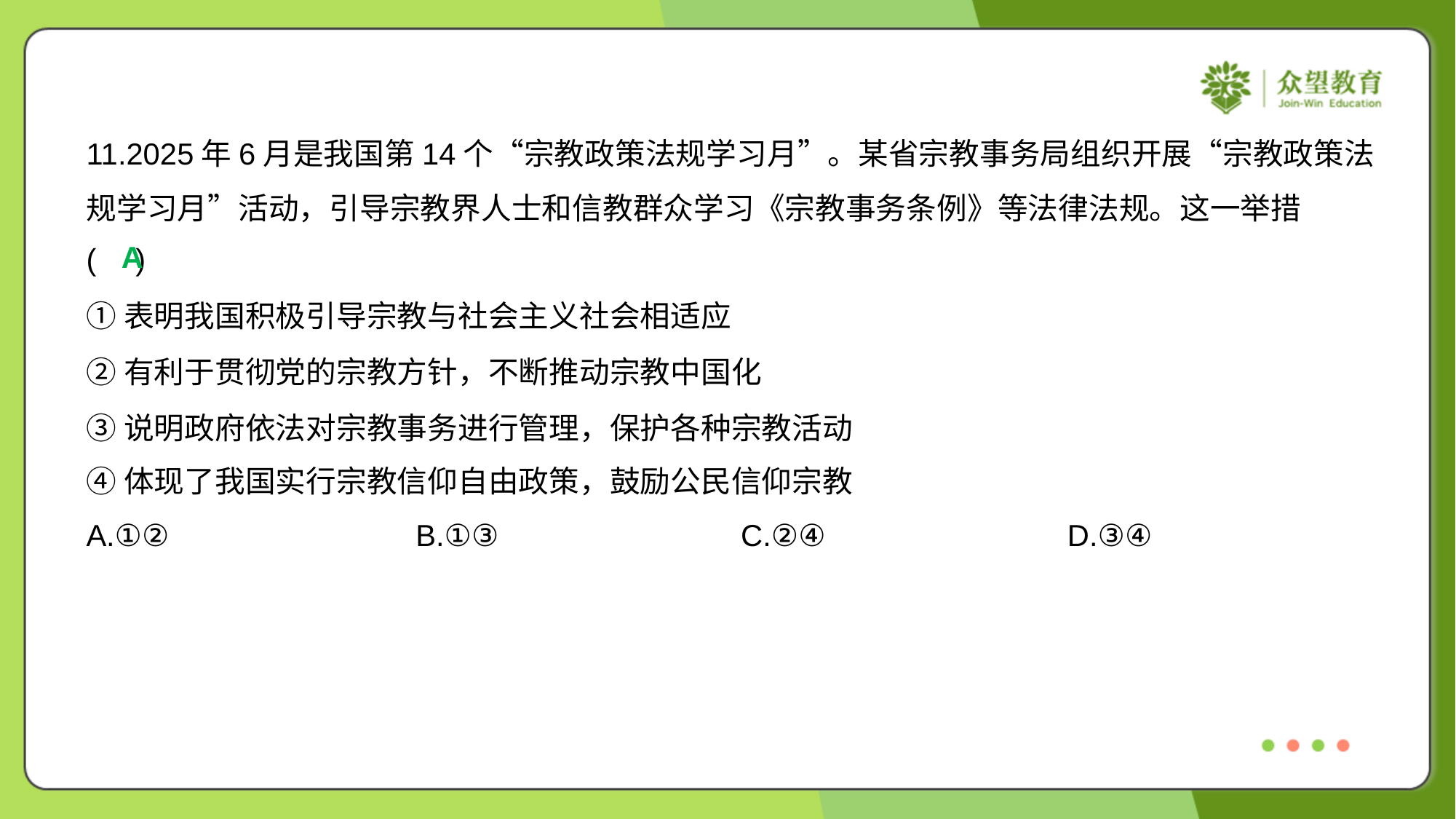

11.2025年6月是我国第14个“宗教政策法规学习月”。某省宗教事务局组织开展“宗教政策法
规学习月”活动，引导宗教界人士和信教群众学习《宗教事务条例》等法律法规。这一举措
(     )
A
①表明我国积极引导宗教与社会主义社会相适应
②有利于贯彻党的宗教方针，不断推动宗教中国化
③说明政府依法对宗教事务进行管理，保护各种宗教活动
④体现了我国实行宗教信仰自由政策，鼓励公民信仰宗教
A.①②	B.①③	C.②④	D.③④